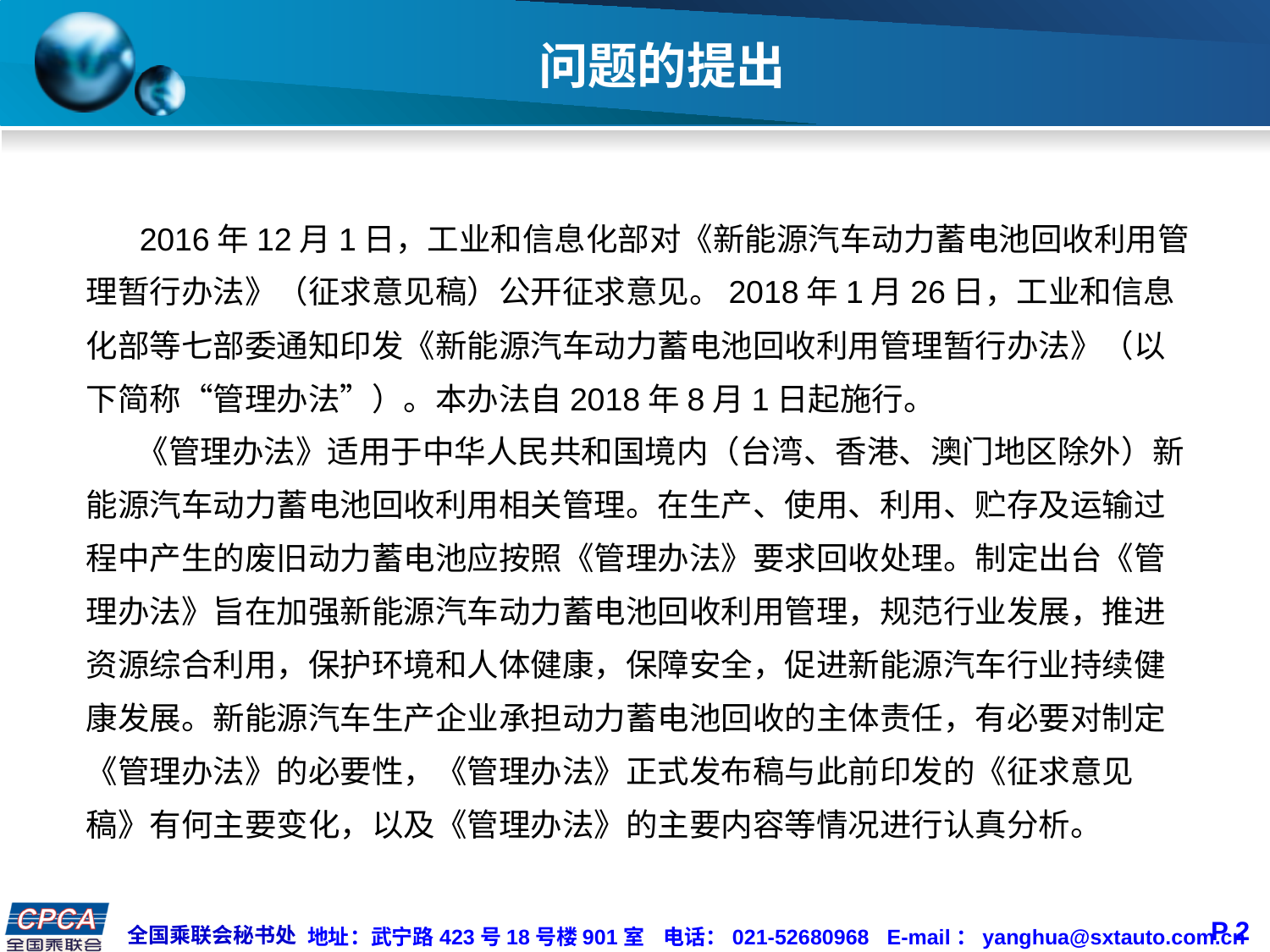

# 问题的提出
      2016年12月1日，工业和信息化部对《新能源汽车动力蓄电池回收利用管理暂行办法》（征求意见稿）公开征求意见。2018年1月26日，工业和信息化部等七部委通知印发《新能源汽车动力蓄电池回收利用管理暂行办法》（以下简称“管理办法”）。本办法自2018年8月1日起施行。
      《管理办法》适用于中华人民共和国境内（台湾、香港、澳门地区除外）新能源汽车动力蓄电池回收利用相关管理。在生产、使用、利用、贮存及运输过程中产生的废旧动力蓄电池应按照《管理办法》要求回收处理。制定出台《管理办法》旨在加强新能源汽车动力蓄电池回收利用管理，规范行业发展，推进资源综合利用，保护环境和人体健康，保障安全，促进新能源汽车行业持续健康发展。新能源汽车生产企业承担动力蓄电池回收的主体责任，有必要对制定《管理办法》的必要性，《管理办法》正式发布稿与此前印发的《征求意见稿》有何主要变化，以及《管理办法》的主要内容等情况进行认真分析。